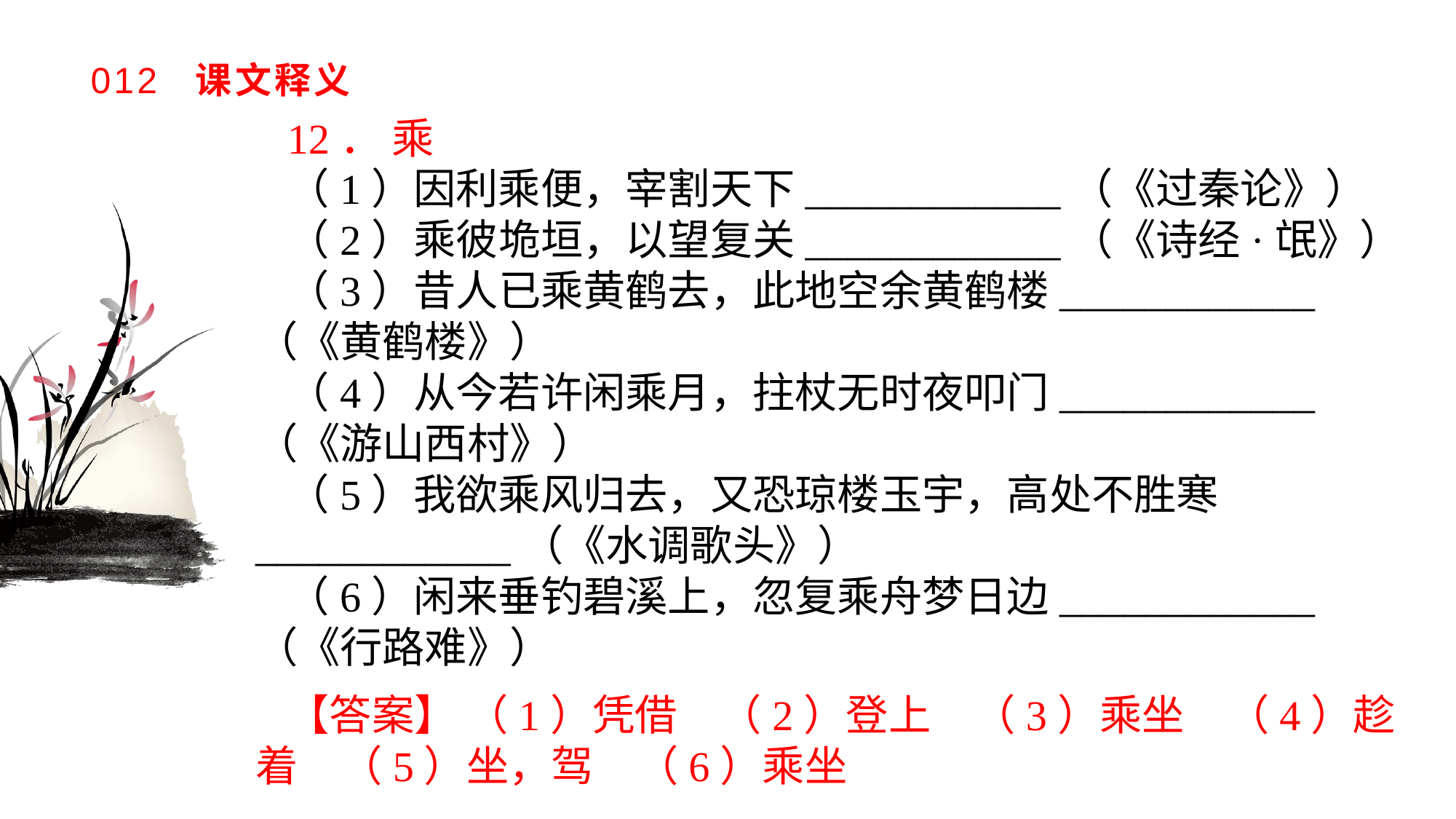

# 012  课文释义
12． 乘
（1）因利乘便，宰割天下____________（《过秦论》）（2）乘彼垝垣，以望复关____________（《诗经·氓》）（3）昔人已乘黄鹤去，此地空余黄鹤楼____________（《黄鹤楼》）（4）从今若许闲乘月，拄杖无时夜叩门____________（《游山西村》）（5）我欲乘风归去，又恐琼楼玉宇，高处不胜寒____________（《水调歌头》）（6）闲来垂钓碧溪上，忽复乘舟梦日边____________（《行路难》）
【答案】 （1）凭借　（2）登上　（3）乘坐　（4）趁着　（5）坐，驾　（6）乘坐